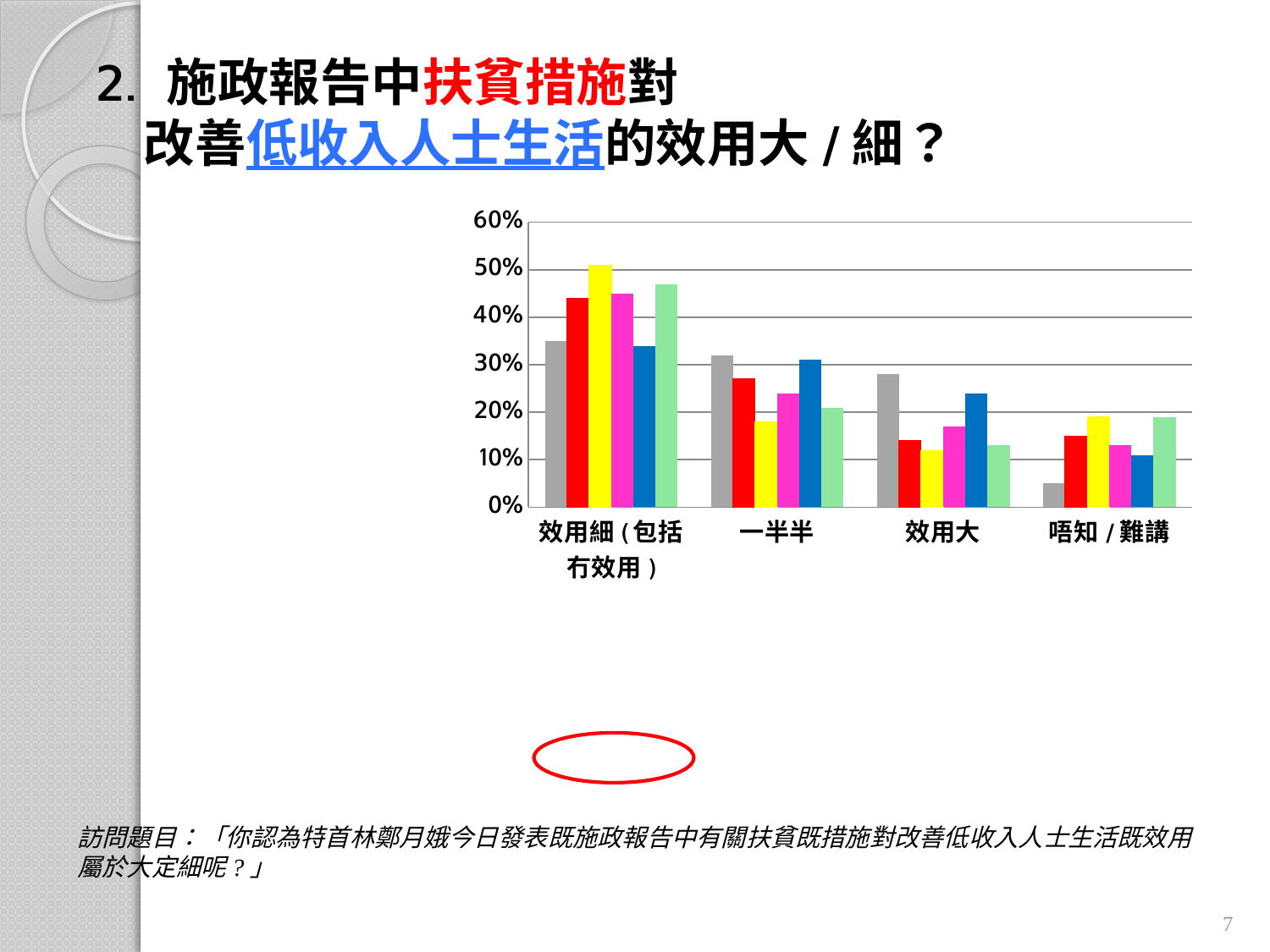

2. 施政報告中扶貧措施對
    改善低收入人士生活的效用大/細？

### Chart

| Category | 2014(基數=623) | 2015(基數=525) | 2016(基數=538) | 2017(基數=528) | 2017(10月)(基數=542) | 2018(基數=544) |
|---|---|---|---|---|---|---|
| 效用細(包括冇效用) | 0.3500000000000001 | 0.44 | 0.51 | 0.45 | 0.34 | 0.4700000000000001 |
| 一半半 | 0.3200000000000001 | 0.27 | 0.18000000000000005 | 0.24000000000000005 | 0.3100000000000001 | 0.21000000000000005 |
| 效用大 | 0.2800000000000001 | 0.14 | 0.12000000000000002 | 0.17 | 0.24000000000000005 | 0.13 |
| 唔知/難講 | 0.05 | 0.15000000000000005 | 0.19 | 0.13 | 0.11 | 0.19 |
訪問題目：「你認為特首林鄭月娥今日發表既施政報告中有關扶貧既措施對改善低收入人士生活既效用屬於大定細呢?」
7